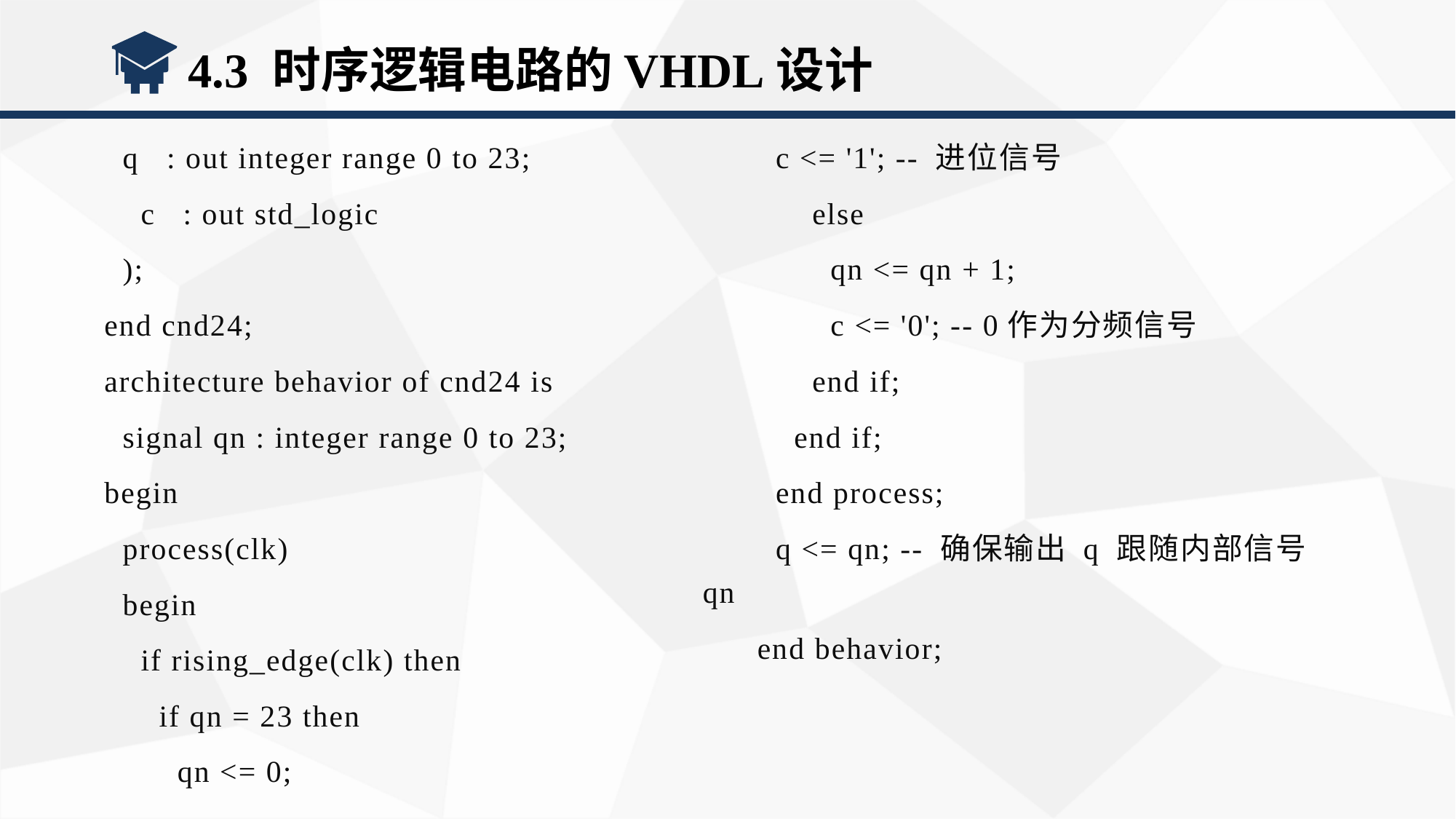

4.3 时序逻辑电路的VHDL设计

  q   : out integer range 0 to 23;
    c   : out std_logic
  );
end cnd24;
architecture behavior of cnd24 is
  signal qn : integer range 0 to 23;
begin
  process(clk)
  begin
    if rising_edge(clk) then
      if qn = 23 then
        qn <= 0;

  c <= '1'; -- 进位信号
      else
        qn <= qn + 1;
        c <= '0'; -- 0作为分频信号
      end if;
    end if;
  end process;
  q <= qn; -- 确保输出 q 跟随内部信号 qn
end behavior;